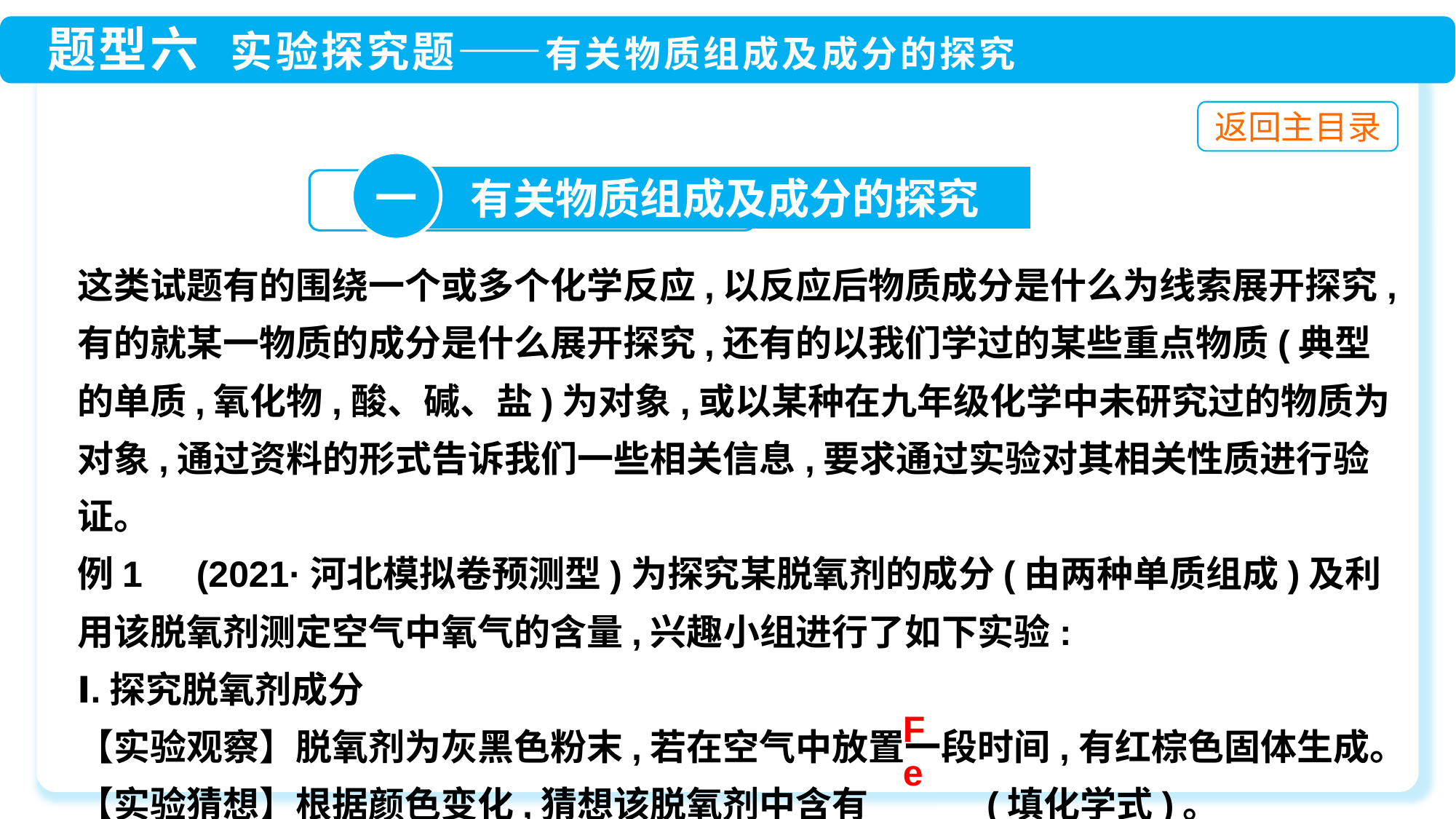

这类试题有的围绕一个或多个化学反应,以反应后物质成分是什么为线索展开探究,有的就某一物质的成分是什么展开探究,还有的以我们学过的某些重点物质(典型的单质,氧化物,酸、碱、盐)为对象,或以某种在九年级化学中未研究过的物质为对象,通过资料的形式告诉我们一些相关信息,要求通过实验对其相关性质进行验证。
例1　(2021·河北模拟卷预测型)为探究某脱氧剂的成分(由两种单质组成)及利用该脱氧剂测定空气中氧气的含量,兴趣小组进行了如下实验:
Ⅰ.探究脱氧剂成分
【实验观察】脱氧剂为灰黑色粉末,若在空气中放置一段时间,有红棕色固体生成。
【实验猜想】根据颜色变化,猜想该脱氧剂中含有　　　(填化学式)。
Fe